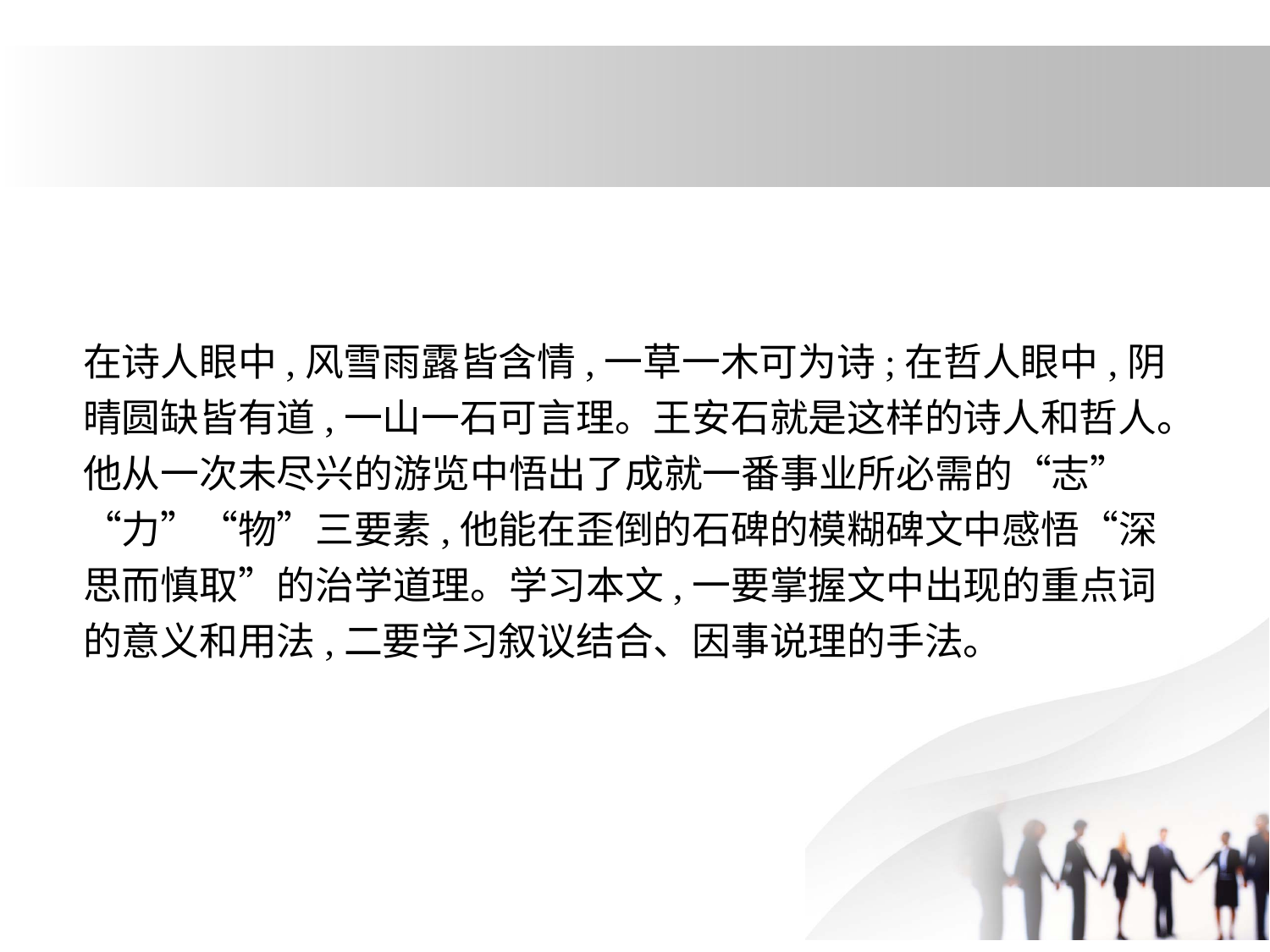

在诗人眼中,风雪雨露皆含情,一草一木可为诗;在哲人眼中,阴晴圆缺皆有道,一山一石可言理。王安石就是这样的诗人和哲人。他从一次未尽兴的游览中悟出了成就一番事业所必需的“志”“力”“物”三要素,他能在歪倒的石碑的模糊碑文中感悟“深思而慎取”的治学道理。学习本文,一要掌握文中出现的重点词的意义和用法,二要学习叙议结合、因事说理的手法。